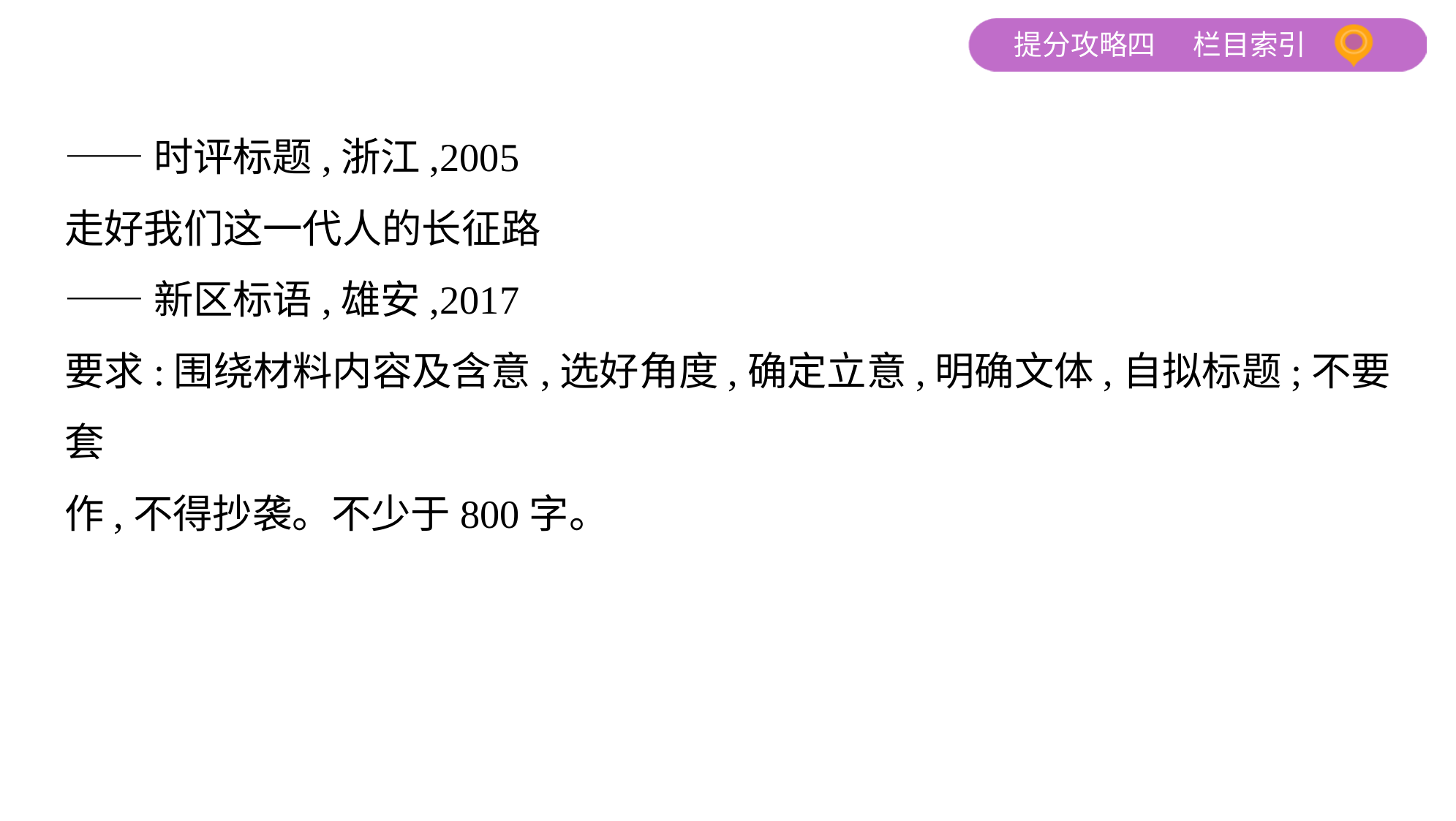

——时评标题,浙江,2005
走好我们这一代人的长征路
——新区标语,雄安,2017
要求:围绕材料内容及含意,选好角度,确定立意,明确文体,自拟标题;不要套
作,不得抄袭。不少于800字。